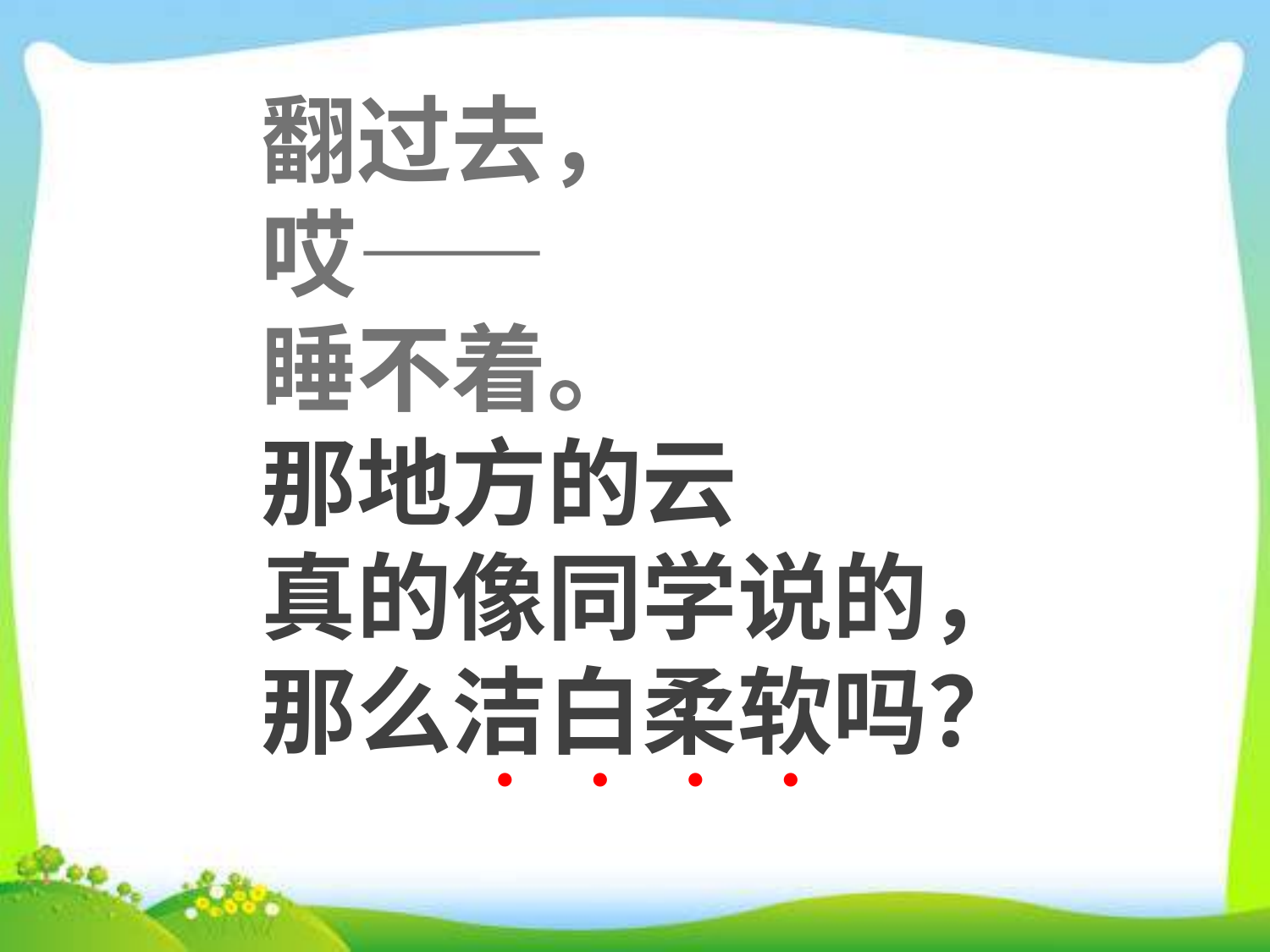

翻过去，
哎——
睡不着。
那地方的云
真的像同学说的，
那么洁白柔软吗？
●
●
●
●